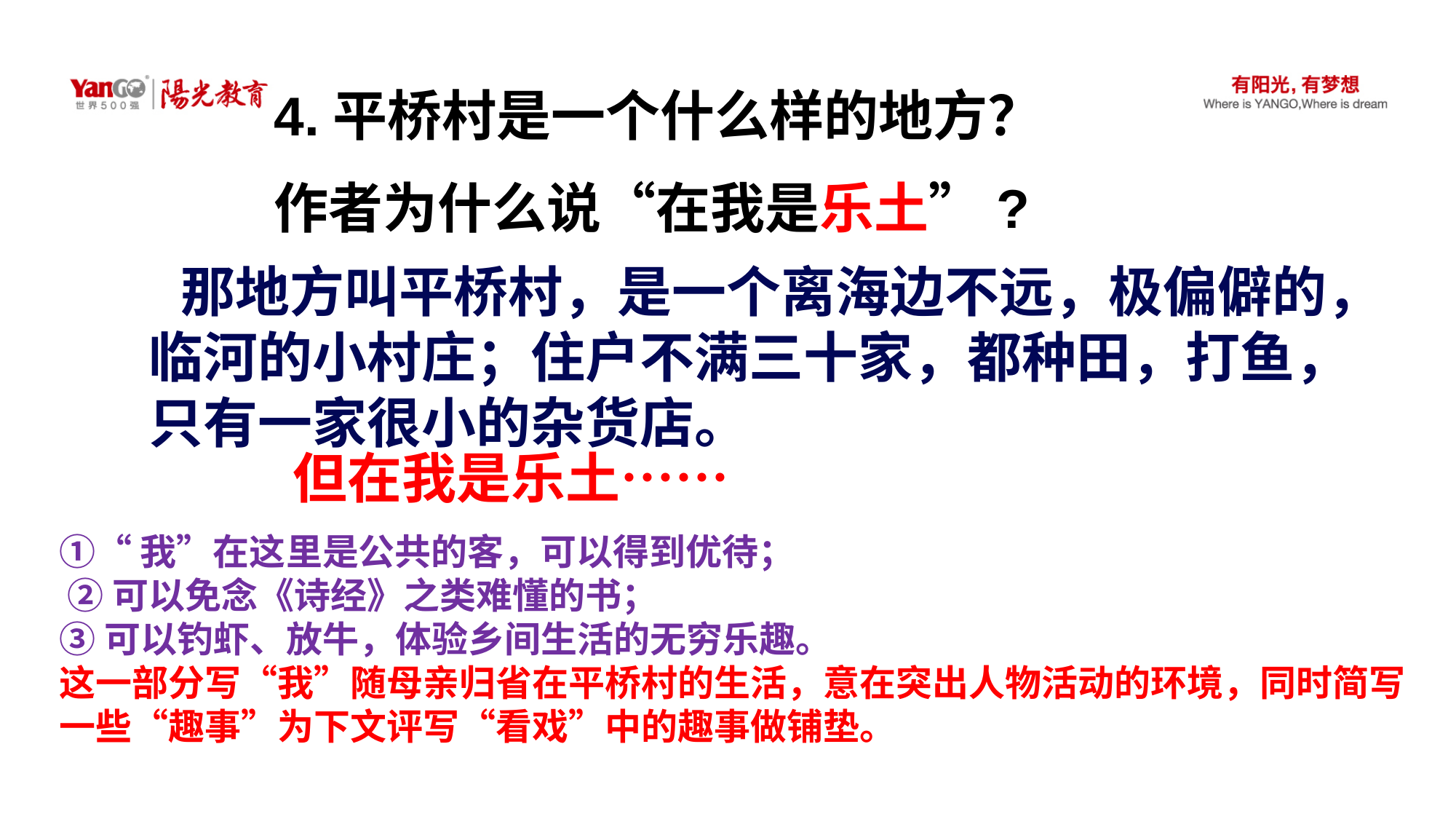

4.平桥村是一个什么样的地方？
作者为什么说“在我是乐土”?
    那地方叫平桥村，是一个离海边不远，极偏僻的，临河的小村庄；住户不满三十家，都种田，打鱼，只有一家很小的杂货店。
# 但在我是乐土……
①“我”在这里是公共的客，可以得到优待；
 ②可以免念《诗经》之类难懂的书；
③可以钓虾、放牛，体验乡间生活的无穷乐趣。
这一部分写“我”随母亲归省在平桥村的生活，意在突出人物活动的环境，同时简写一些“趣事”为下文评写“看戏”中的趣事做铺垫。